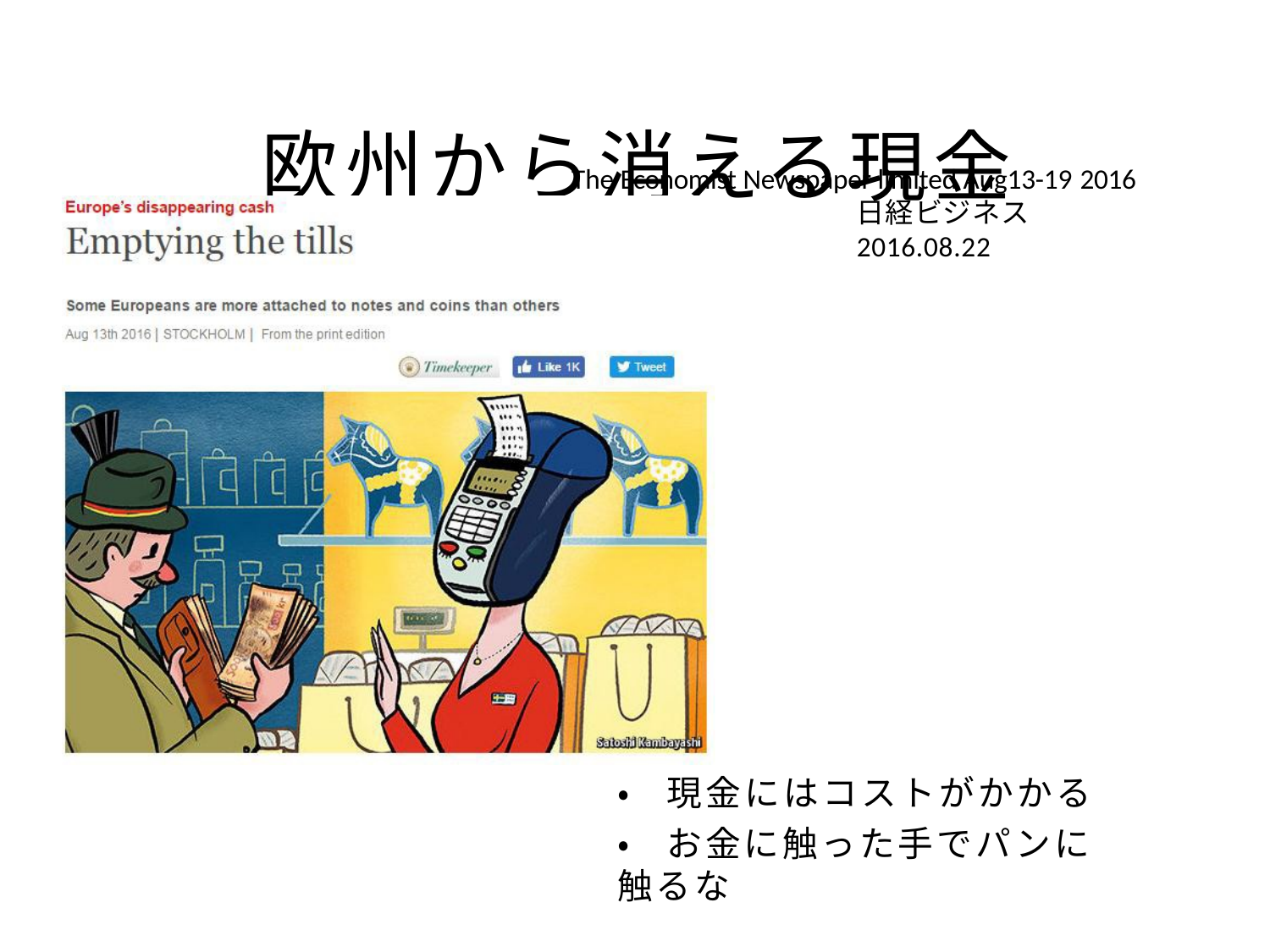

# 欧州から消える現金
The Economist Newspaper limited Aug13-19 2016
日経ビジネス2016.08.22

•	現金にはコストがかかる
•	お金に触った手でパンに触るな